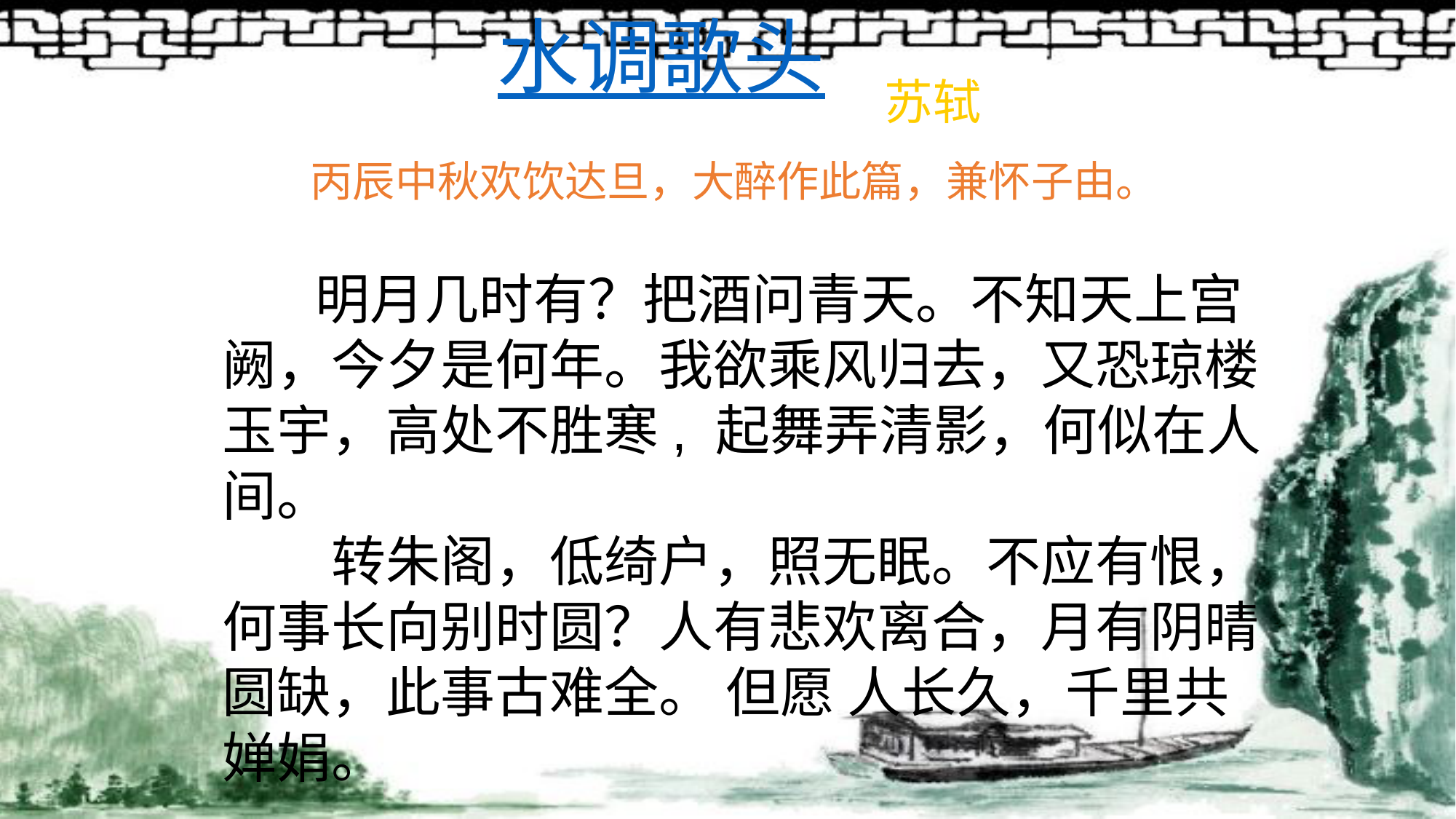

水调歌头
苏轼
       丙辰中秋欢饮达旦，大醉作此篇，兼怀子由。

   　明月几时有？把酒问青天。不知天上宫阙，今夕是何年。我欲乘风归去，又恐琼楼玉宇，高处不胜寒, 起舞弄清影，何似在人间。
　　转朱阁，低绮户，照无眠。不应有恨，何事长向别时圆？人有悲欢离合，月有阴晴圆缺，此事古难全。 但愿 人长久，千里共婵娟。